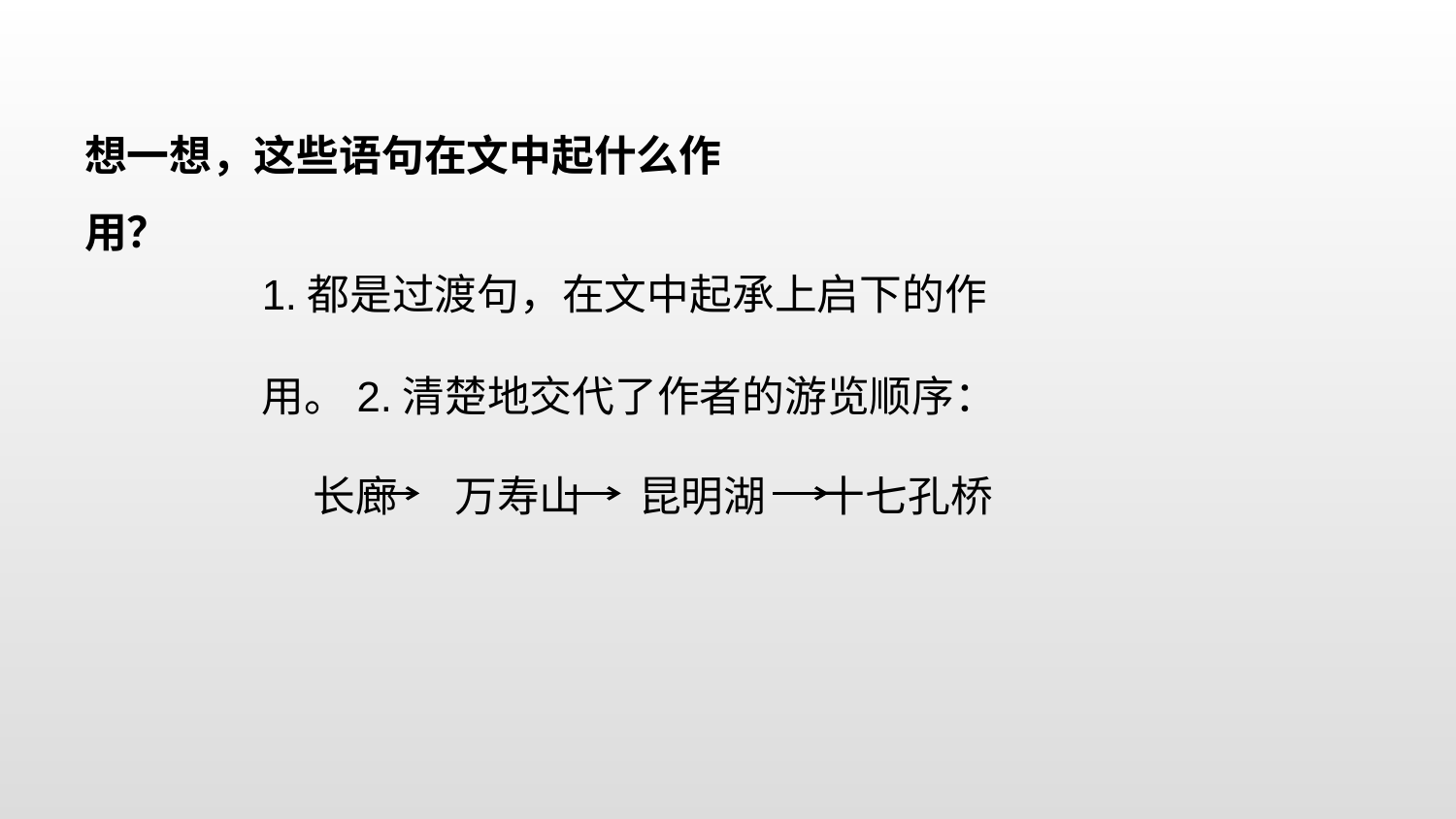

想一想，这些语句在文中起什么作用？
1.都是过渡句，在文中起承上启下的作用。2.清楚地交代了作者的游览顺序：
长廊      万寿山      昆明湖      十七孔桥